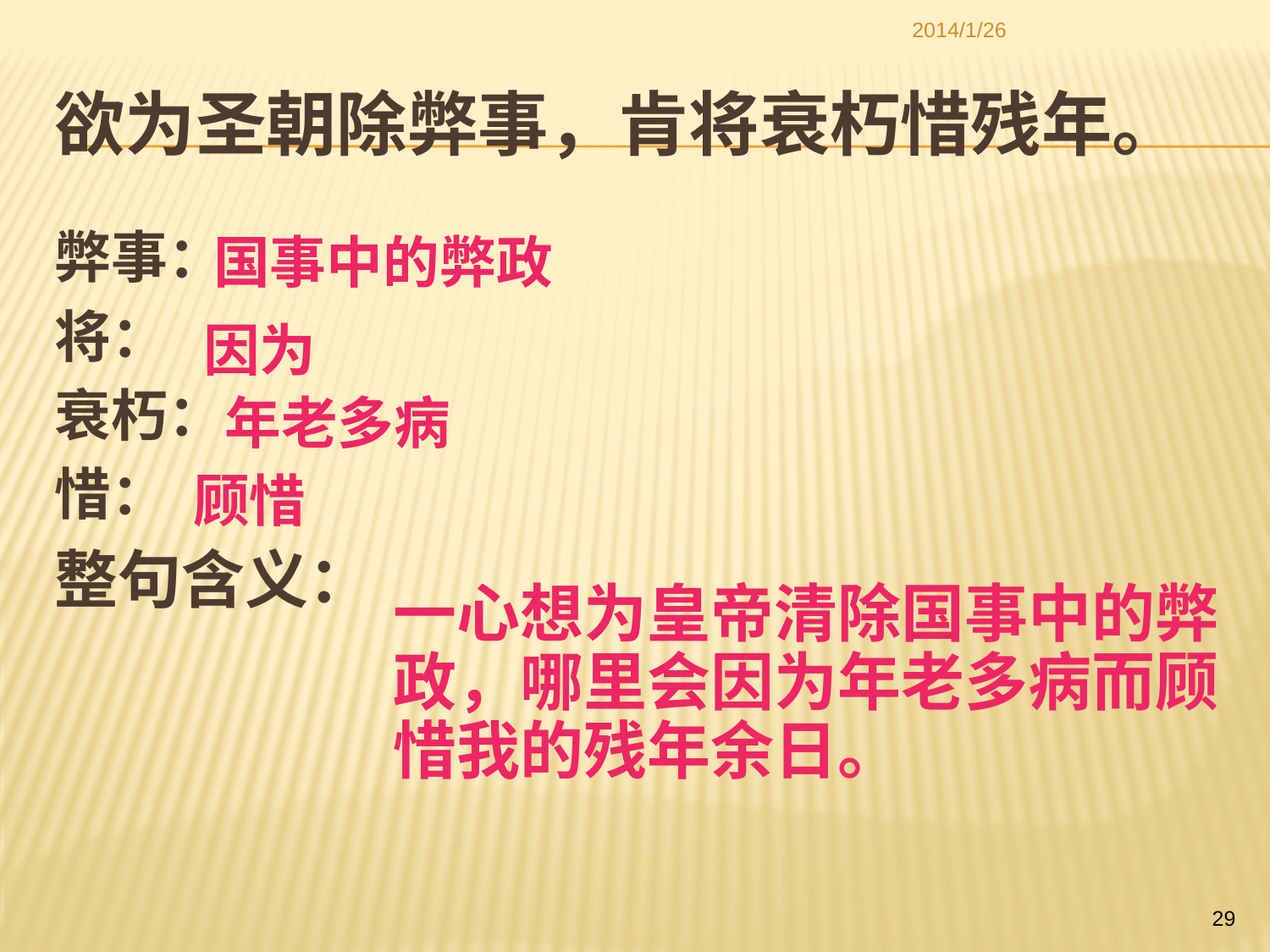

2014/1/26
# 欲为圣朝除弊事，肯将衰朽惜残年。
弊事：
将：
衰朽：
惜：
整句含义：
国事中的弊政
因为
年老多病
顾惜
一心想为皇帝清除国事中的弊政，哪里会因为年老多病而顾惜我的残年余日。
29